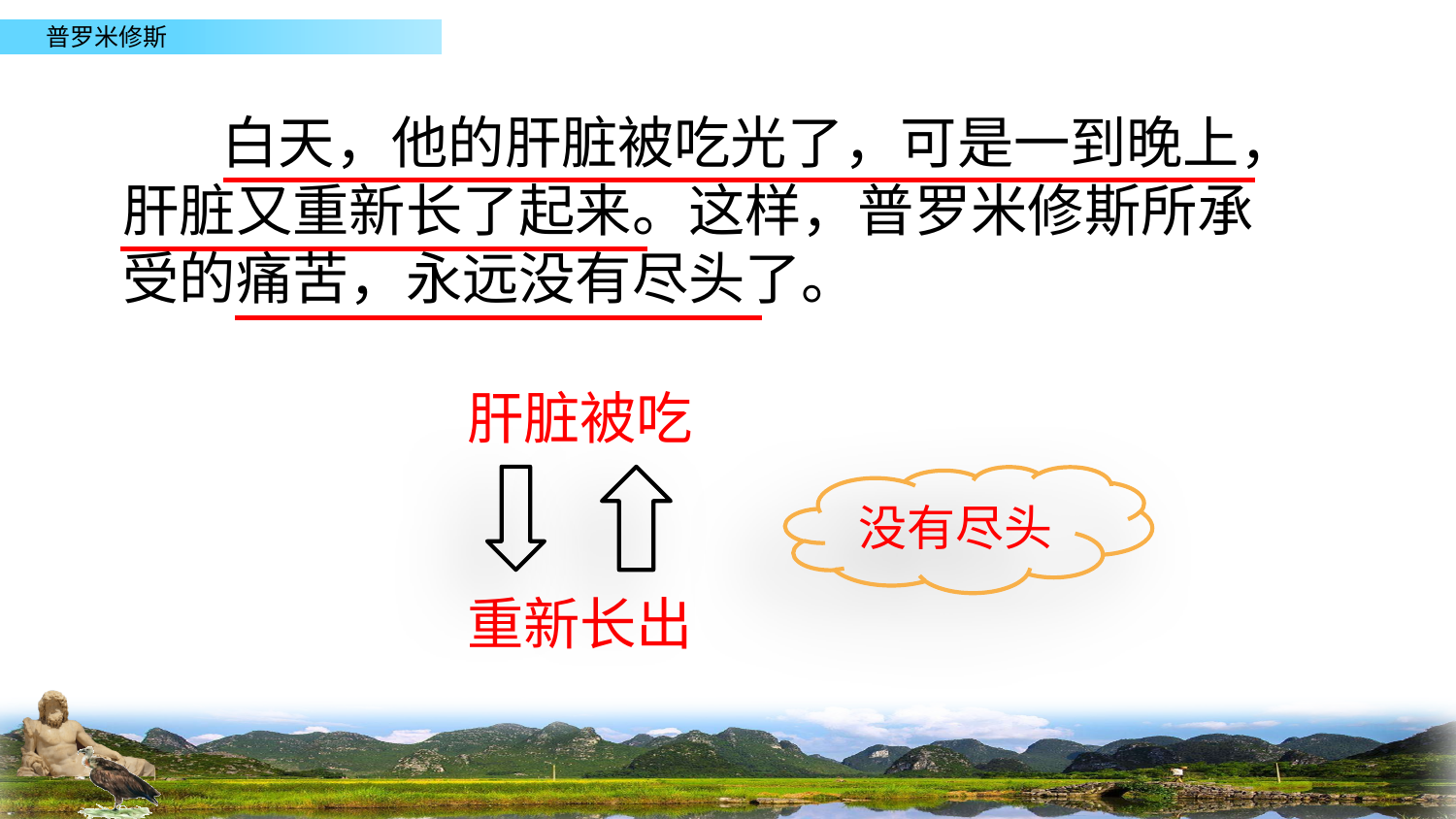

白天，他的肝脏被吃光了，可是一到晚上，肝脏又重新长了起来。这样，普罗米修斯所承受的痛苦，永远没有尽头了。
肝脏被吃

没有尽头
重新长出